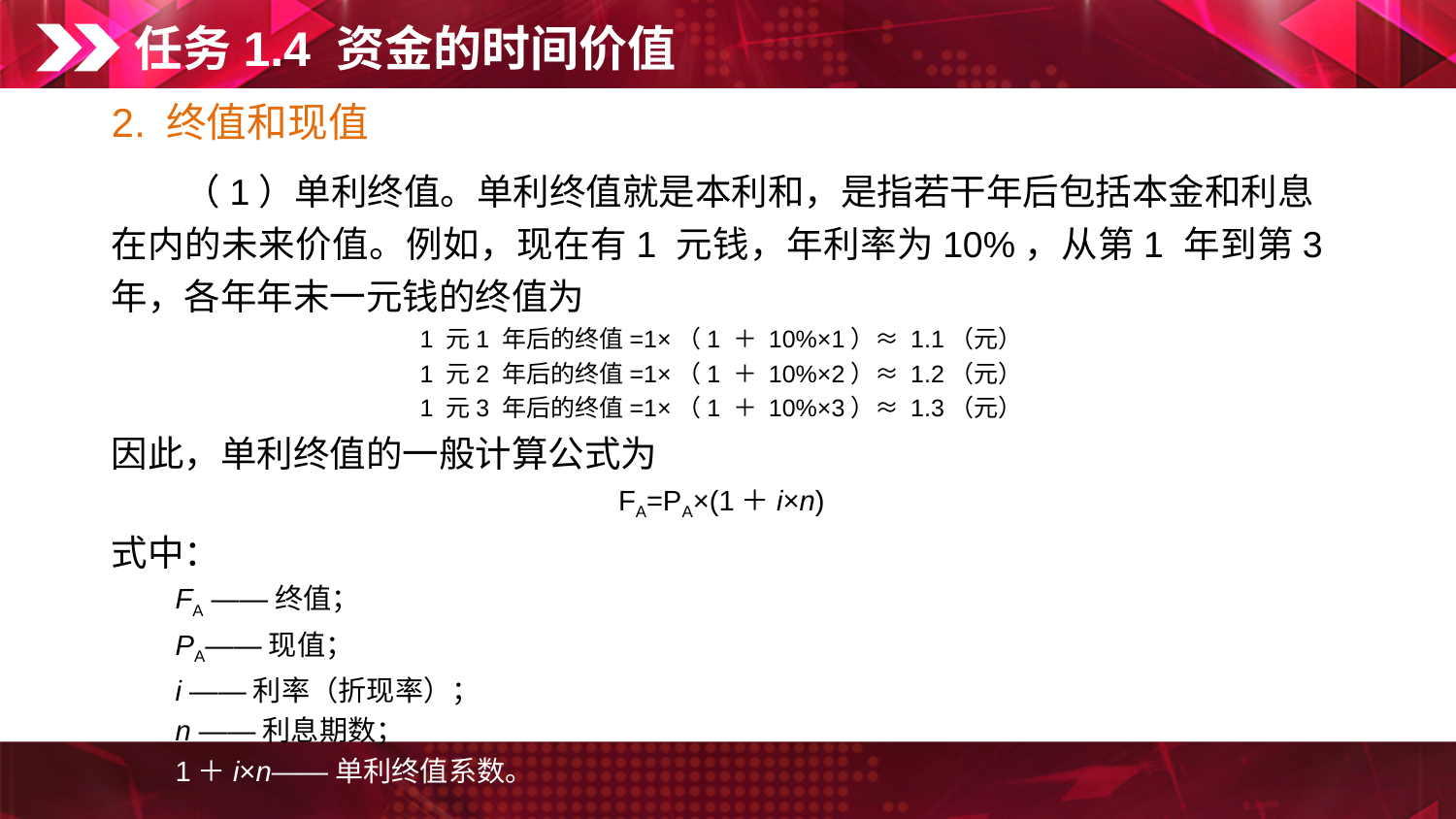

任务1.4 资金的时间价值

2. 终值和现值
　　（1）单利终值。单利终值就是本利和，是指若干年后包括本金和利息
在内的未来价值。例如，现在有1 元钱，年利率为10%，从第1 年到第3年，各年年末一元钱的终值为
1 元1 年后的终值=1×（1 ＋ 10%×1）≈ 1.1（元）
1 元2 年后的终值=1×（1 ＋ 10%×2）≈ 1.2（元）
1 元3 年后的终值=1×（1 ＋ 10%×3）≈ 1.3（元）
因此，单利终值的一般计算公式为
FA=PA×(1＋i×n)
式中：
　　FA ——终值；
　　PA——现值；
　　i ——利率（折现率）；
　　n ——利息期数；
　　1＋i×n——单利终值系数。